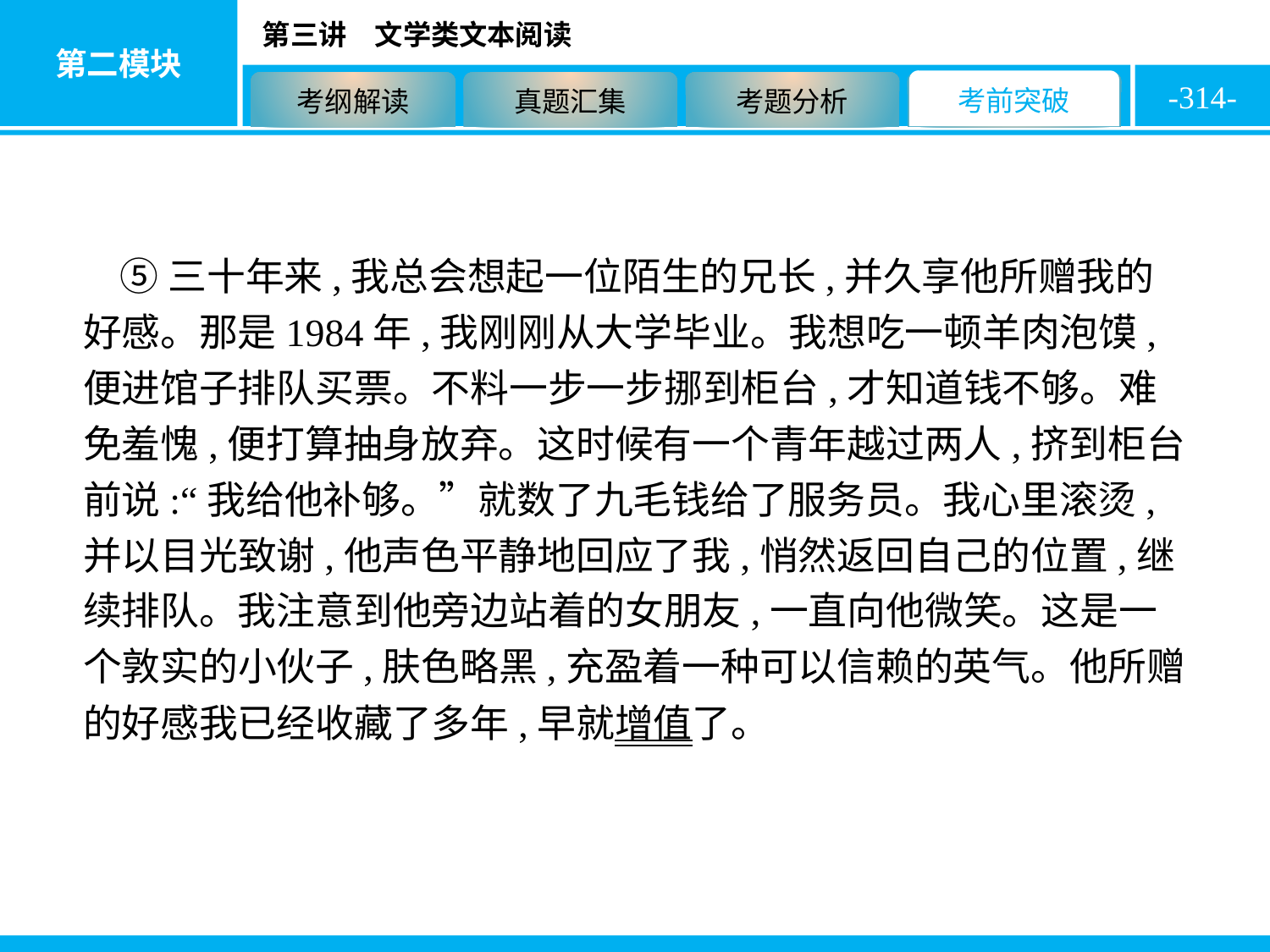

-314-
⑤三十年来,我总会想起一位陌生的兄长,并久享他所赠我的好感。那是1984年,我刚刚从大学毕业。我想吃一顿羊肉泡馍,便进馆子排队买票。不料一步一步挪到柜台,才知道钱不够。难免羞愧,便打算抽身放弃。这时候有一个青年越过两人,挤到柜台前说:“我给他补够。”就数了九毛钱给了服务员。我心里滚烫,并以目光致谢,他声色平静地回应了我,悄然返回自己的位置,继续排队。我注意到他旁边站着的女朋友,一直向他微笑。这是一个敦实的小伙子,肤色略黑,充盈着一种可以信赖的英气。他所赠的好感我已经收藏了多年,早就增值了。